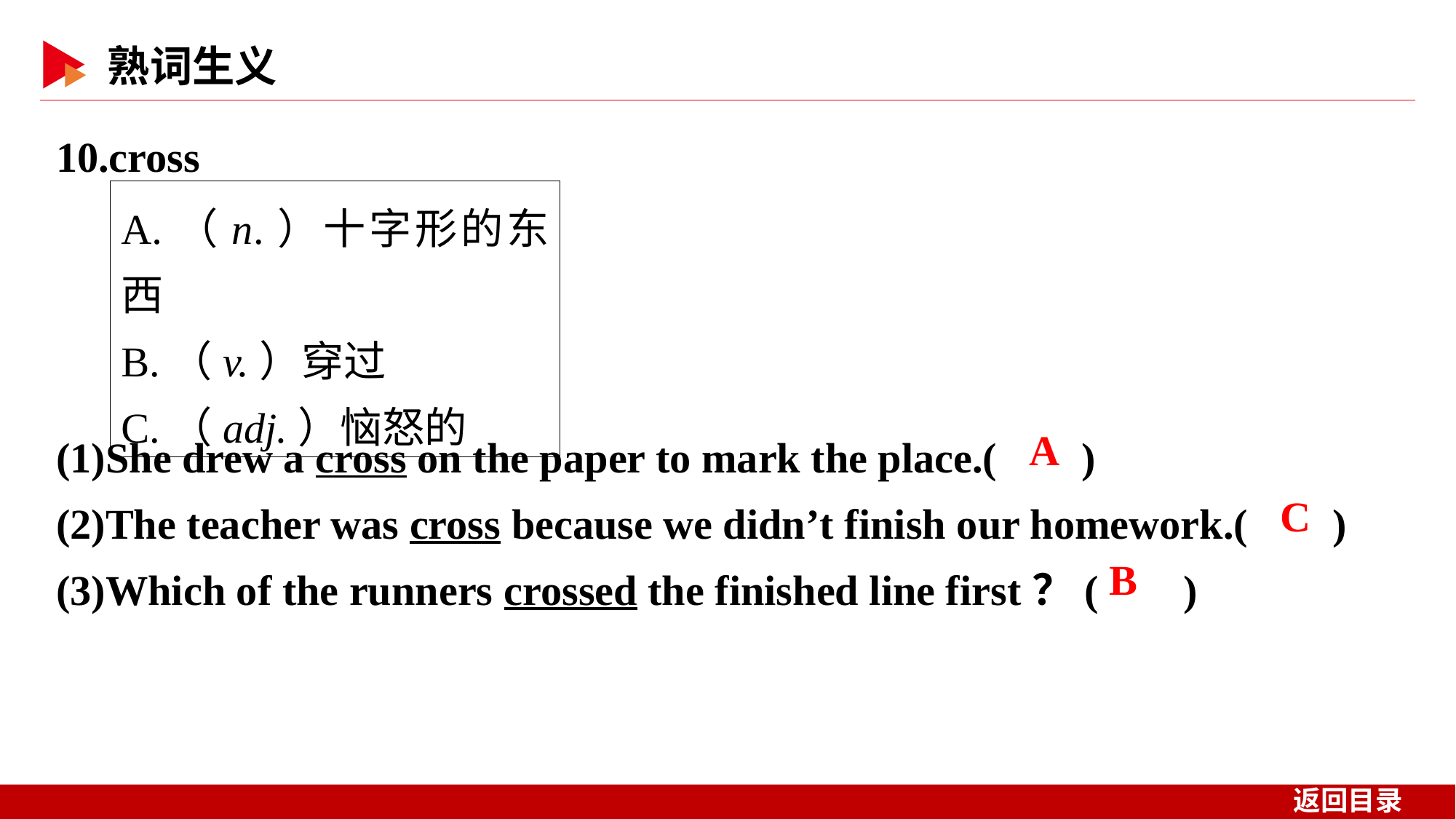

10.cross
A.（n.）十字形的东西
B.（v.）穿过
C.（adj.）恼怒的
(1)She drew a cross on the paper to mark the place.(        )
(2)The teacher was cross because we didn’t finish our homework.(        )
(3)Which of the runners crossed the finished line first？(        )
   A
   C
   B